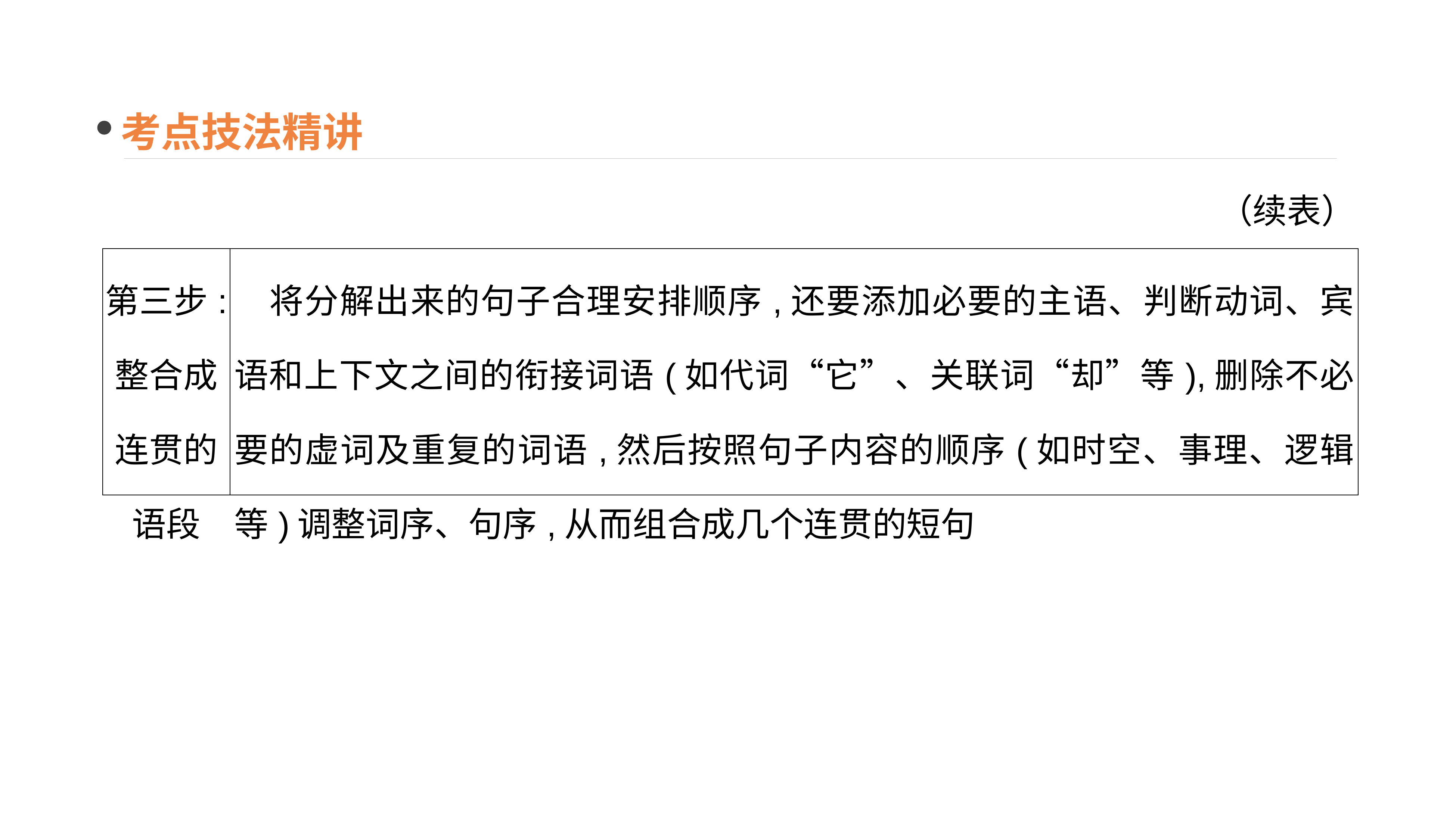

考点技法精讲

（续表）

| 第三步: 整合成连贯的语段 | 将分解出来的句子合理安排顺序,还要添加必要的主语、判断动词、宾语和上下文之间的衔接词语(如代词“它”、关联词“却”等),删除不必要的虚词及重复的词语,然后按照句子内容的顺序(如时空、事理、逻辑等)调整词序、句序,从而组合成几个连贯的短句 |
| --- | --- |